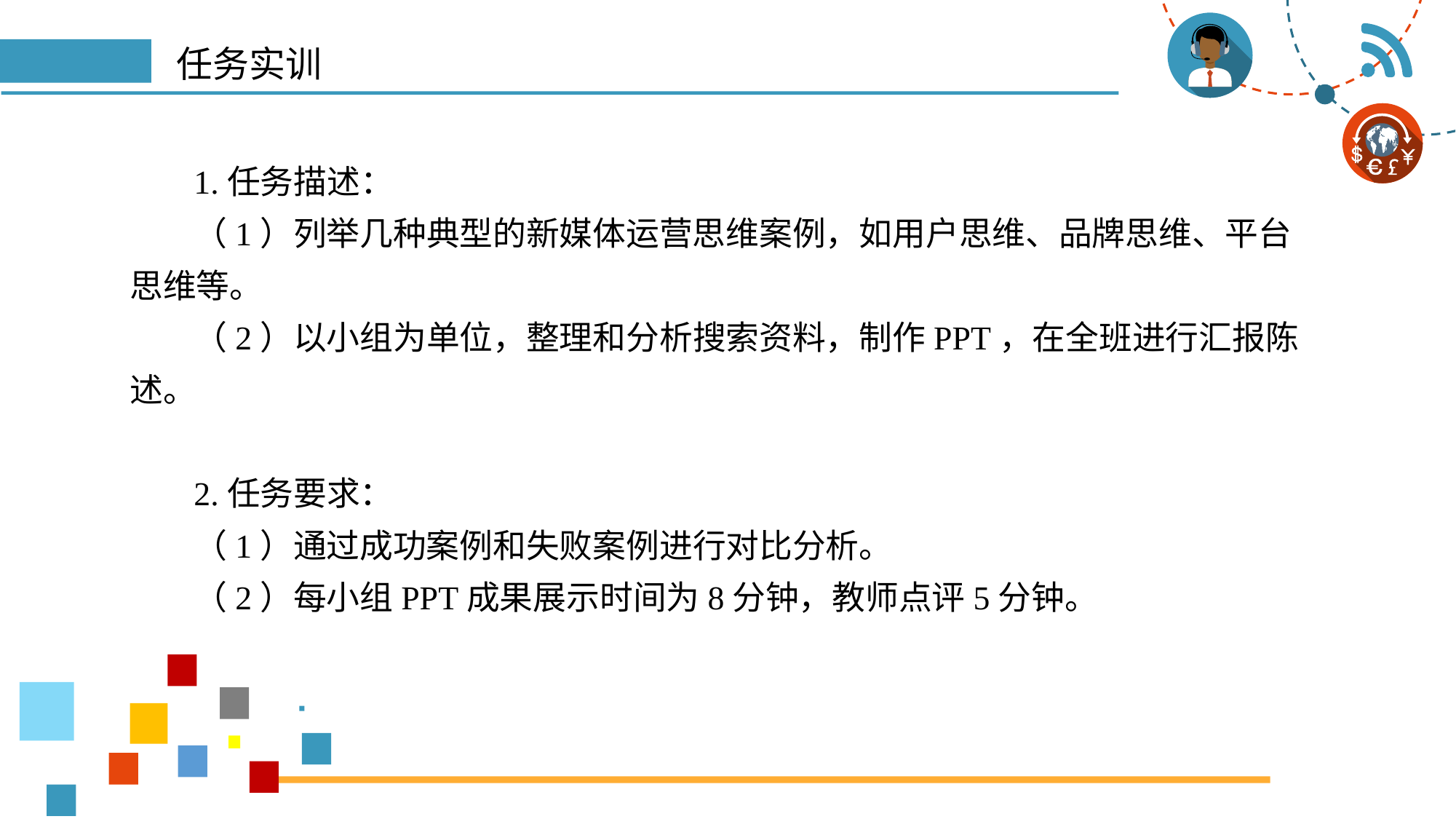

# 任务实训
1.任务描述：
（1）列举几种典型的新媒体运营思维案例，如用户思维、品牌思维、平台思维等。
（2）以小组为单位，整理和分析搜索资料，制作PPT，在全班进行汇报陈述。

2.任务要求：
（1）通过成功案例和失败案例进行对比分析。
（2）每小组PPT成果展示时间为8分钟，教师点评5分钟。